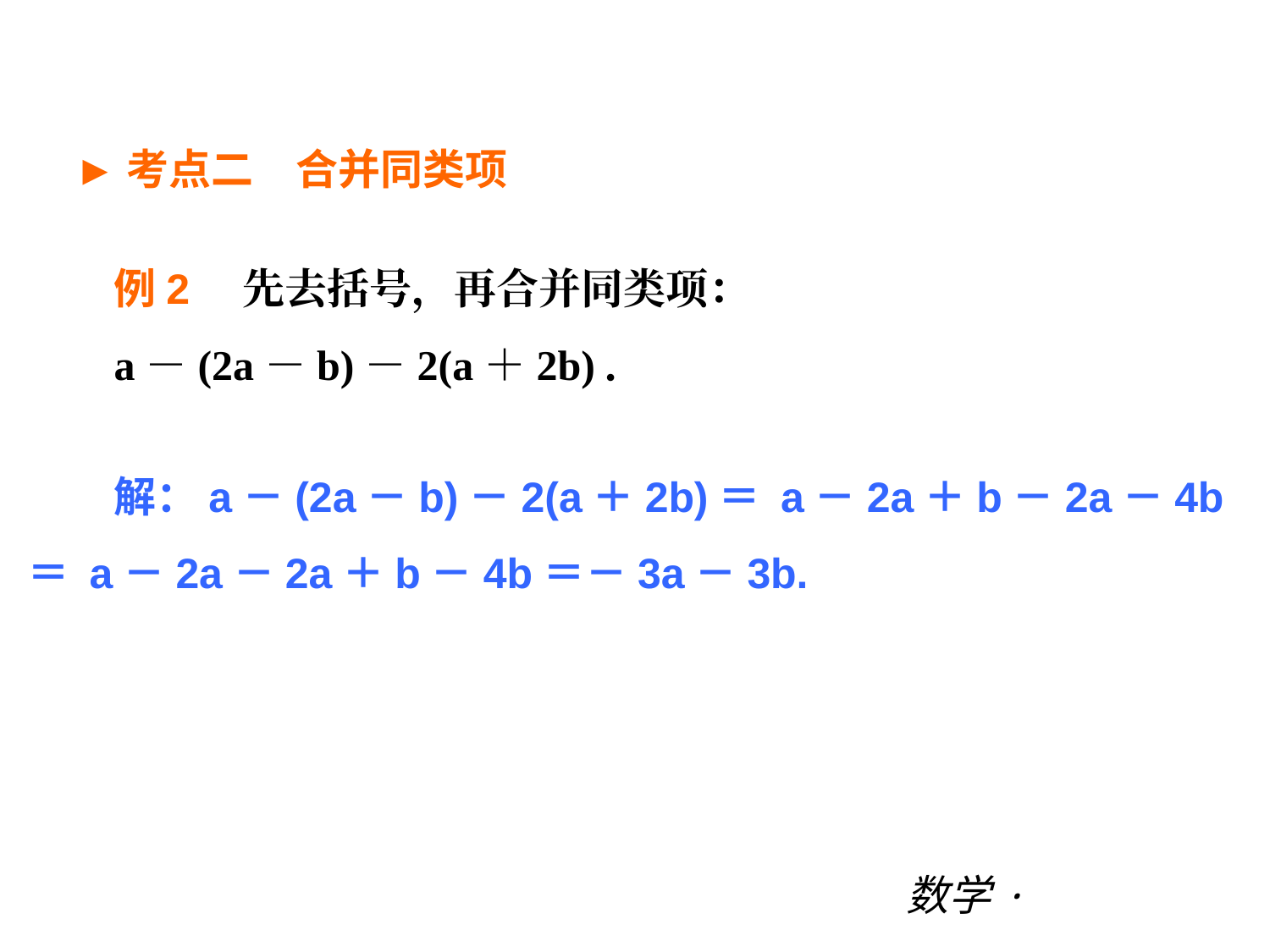

第三章 |过关测试
►考点二　合并同类项
例2　先去括号，再合并同类项：
a－(2a－b)－2(a＋2b)．
解：a－(2a－b)－2(a＋2b)＝ a－2a＋b－2a－4b＝ a－2a－2a＋b－4b＝－3a－3b.
数学·新课标（BS）